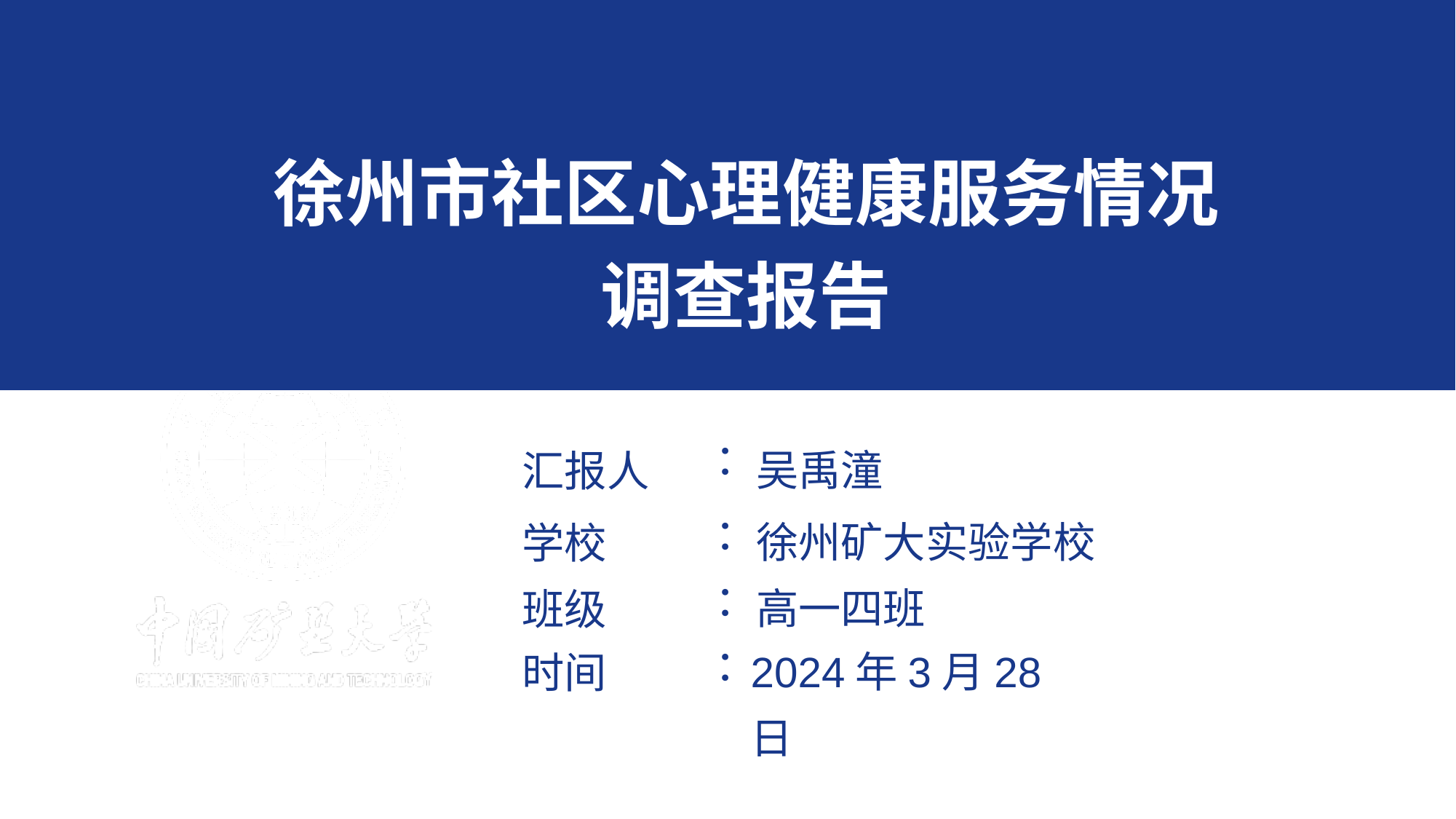

徐州市社区心理健康服务情况
调查报告
吴禹潼
汇报人
：
徐州矿大实验学校
学校
：
高一四班
班级
：
2024年3月28日
时间
：